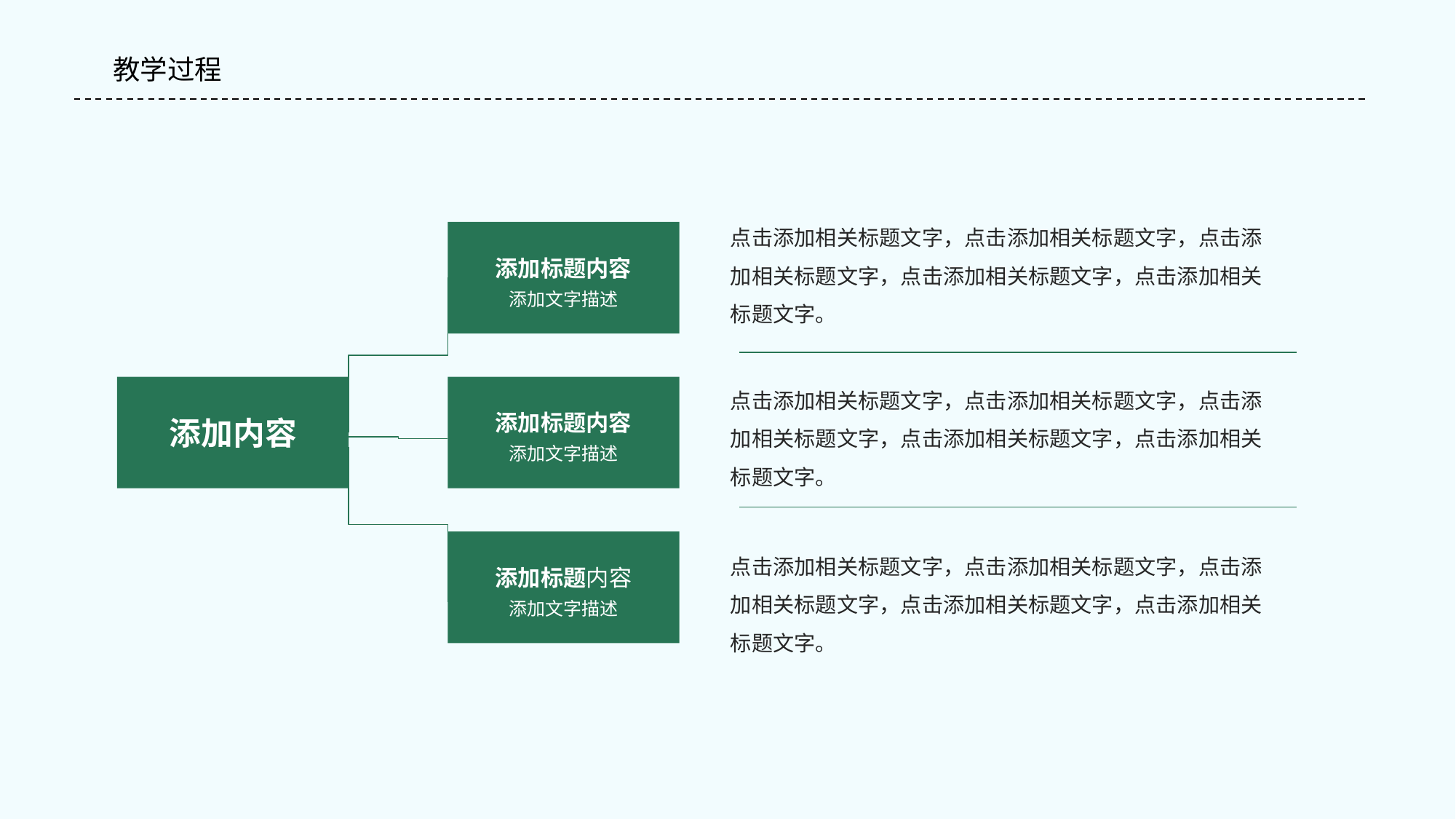

#
教学过程
点击添加相关标题文字，点击添加相关标题文字，点击添加相关标题文字，点击添加相关标题文字，点击添加相关标题文字。
添加标题内容
添加文字描述
添加内容
添加标题内容
添加文字描述
添加标题内容
添加文字描述
点击添加相关标题文字，点击添加相关标题文字，点击添加相关标题文字，点击添加相关标题文字，点击添加相关标题文字。
点击添加相关标题文字，点击添加相关标题文字，点击添加相关标题文字，点击添加相关标题文字，点击添加相关标题文字。